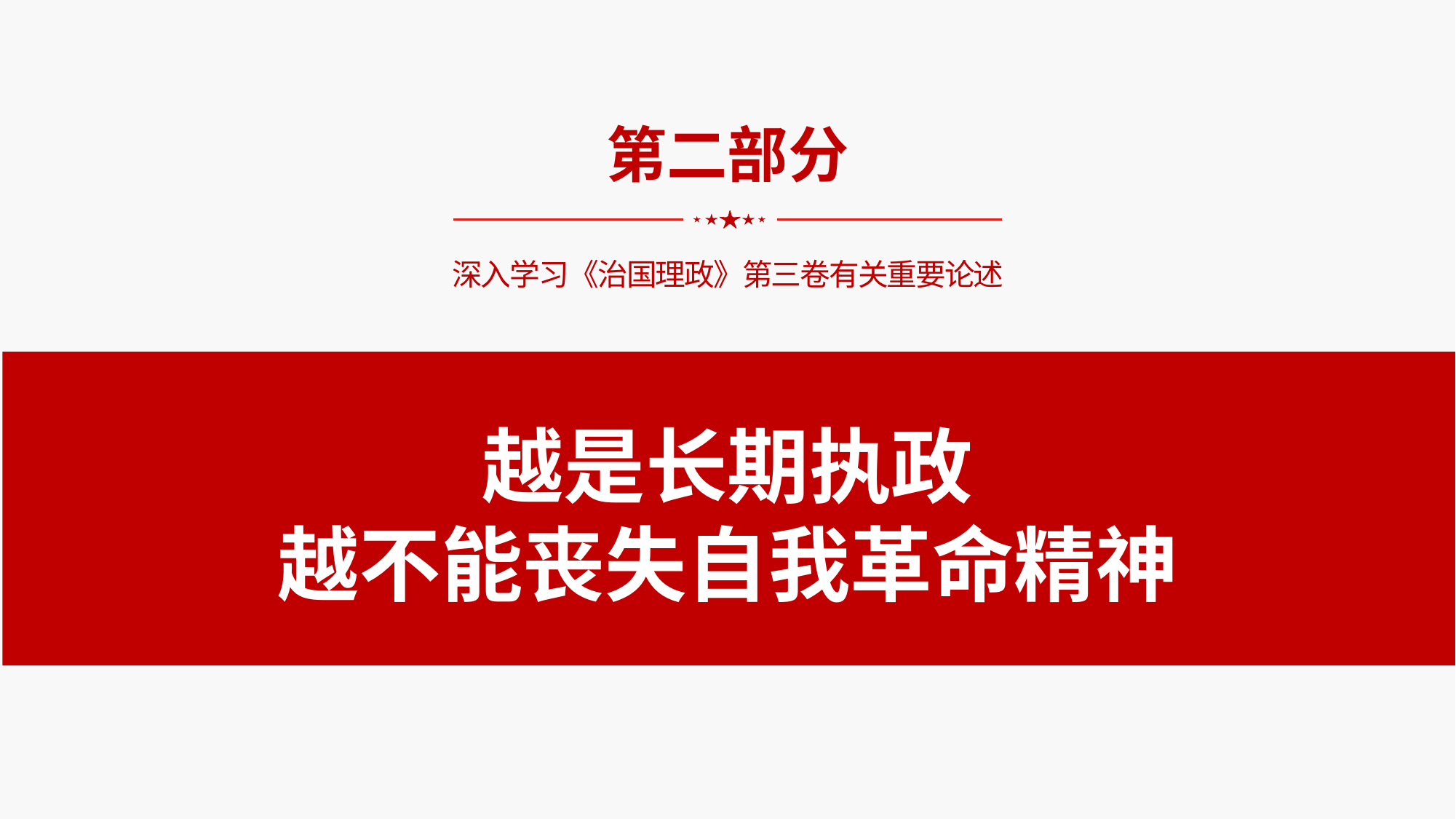

第二部分

深入学习《治国理政》第三卷有关重要论述

越是长期执政
越不能丧失自我革命精神